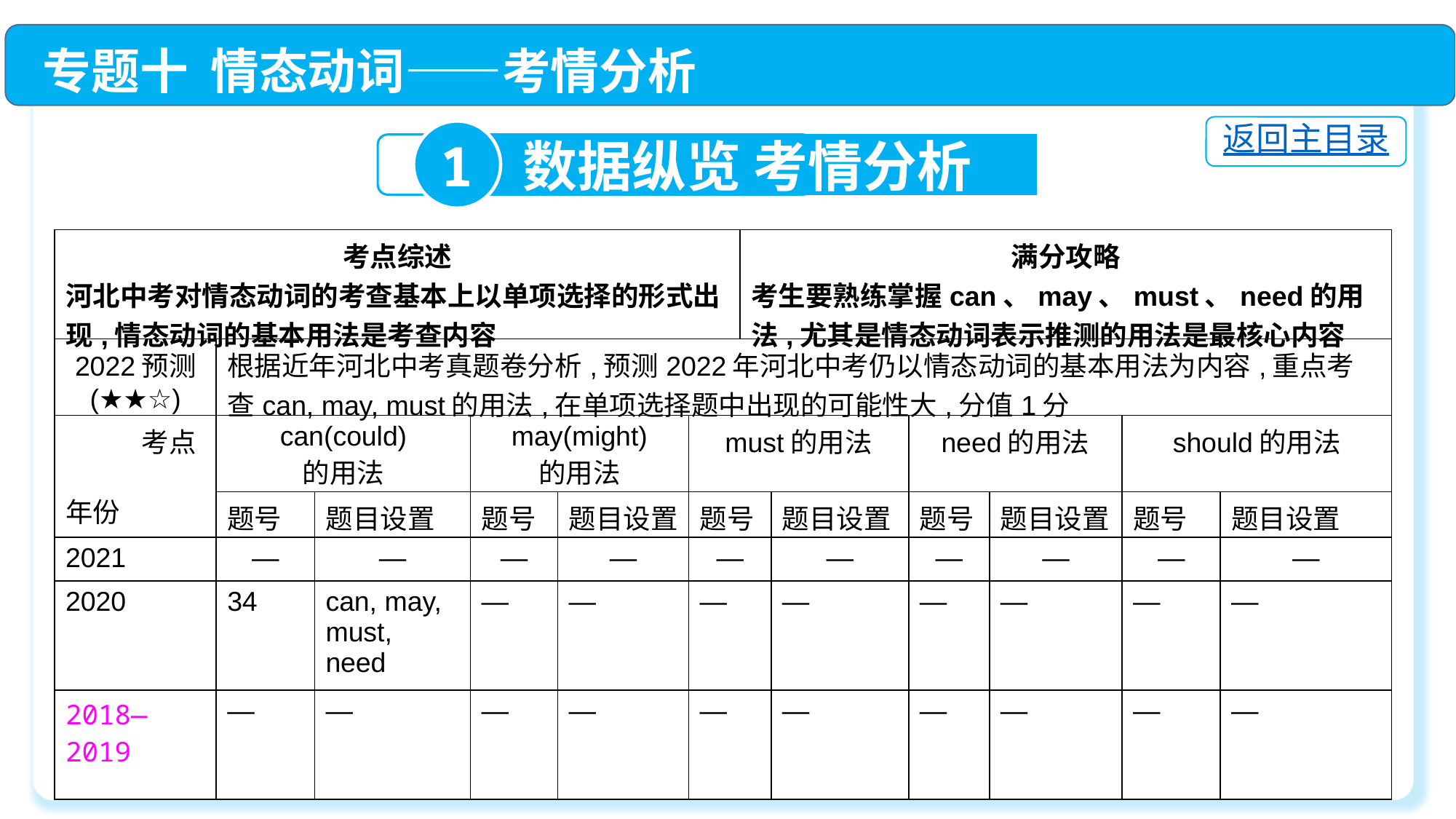

专题十  情态动词——考情分析

返回主目录
1

数据纵览 考情分析
| 考点综述 河北中考对情态动词的考查基本上以单项选择的形式出现,情态动词的基本用法是考查内容 |  |  |  |  |  | 满分攻略 考生要熟练掌握can、may、must、need的用法,尤其是情态动词表示推测的用法是最核心内容 |  |  |  |  |  |
| --- | --- | --- | --- | --- | --- | --- | --- | --- | --- | --- | --- |
| 2022预测 (★★☆) | 根据近年河北中考真题卷分析,预测2022年河北中考仍以情态动词的基本用法为内容,重点考查can, may, must的用法,在单项选择题中出现的可能性大,分值1分 |  |  |  |  |  |  |  |  |  |  |
| 考点 年份 | can(could) 的用法 |  | may(might) 的用法 |  | must的用法 |  |  | need的用法 |  | should的用法 |  |
|  | 题号 | 题目设置 | 题号 | 题目设置 | 题号 |  | 题目设置 | 题号 | 题目设置 | 题号 | 题目设置 |
| 2021 | — | — | — | — | — |  | — | — | — | — | — |
| 2020 | 34 | can, may, must, need | — | — | — |  | — | — | — | — | — |
| 2018—2019 | — | — | — | — | — |  | — | — | — | — | — |